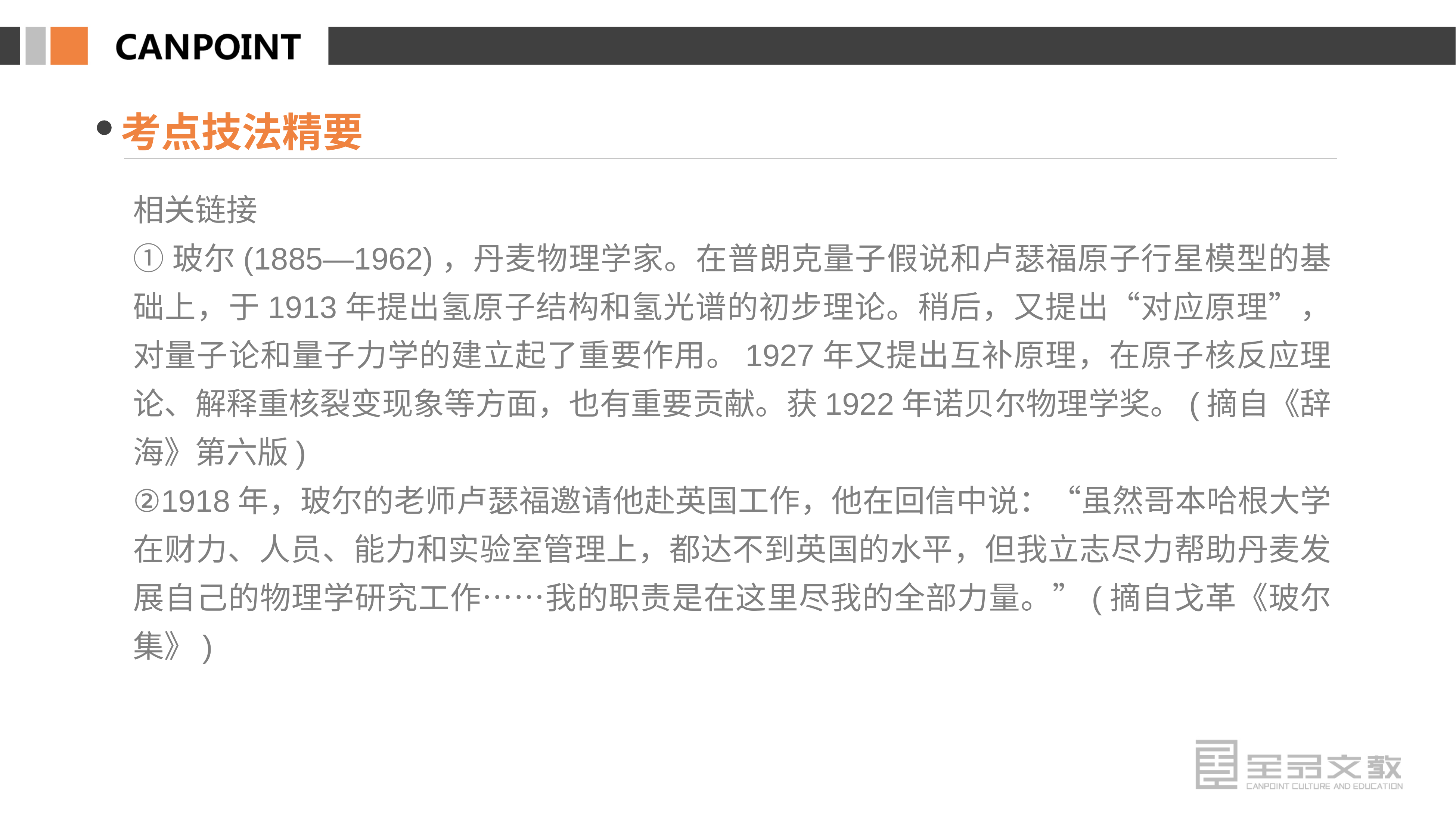

考点技法精要

相关链接
①玻尔(1885—1962)，丹麦物理学家。在普朗克量子假说和卢瑟福原子行星模型的基础上，于1913年提出氢原子结构和氢光谱的初步理论。稍后，又提出“对应原理”，对量子论和量子力学的建立起了重要作用。1927年又提出互补原理，在原子核反应理论、解释重核裂变现象等方面，也有重要贡献。获1922年诺贝尔物理学奖。(摘自《辞海》第六版)
②1918年，玻尔的老师卢瑟福邀请他赴英国工作，他在回信中说：“虽然哥本哈根大学在财力、人员、能力和实验室管理上，都达不到英国的水平，但我立志尽力帮助丹麦发展自己的物理学研究工作……我的职责是在这里尽我的全部力量。”(摘自戈革《玻尔集》)